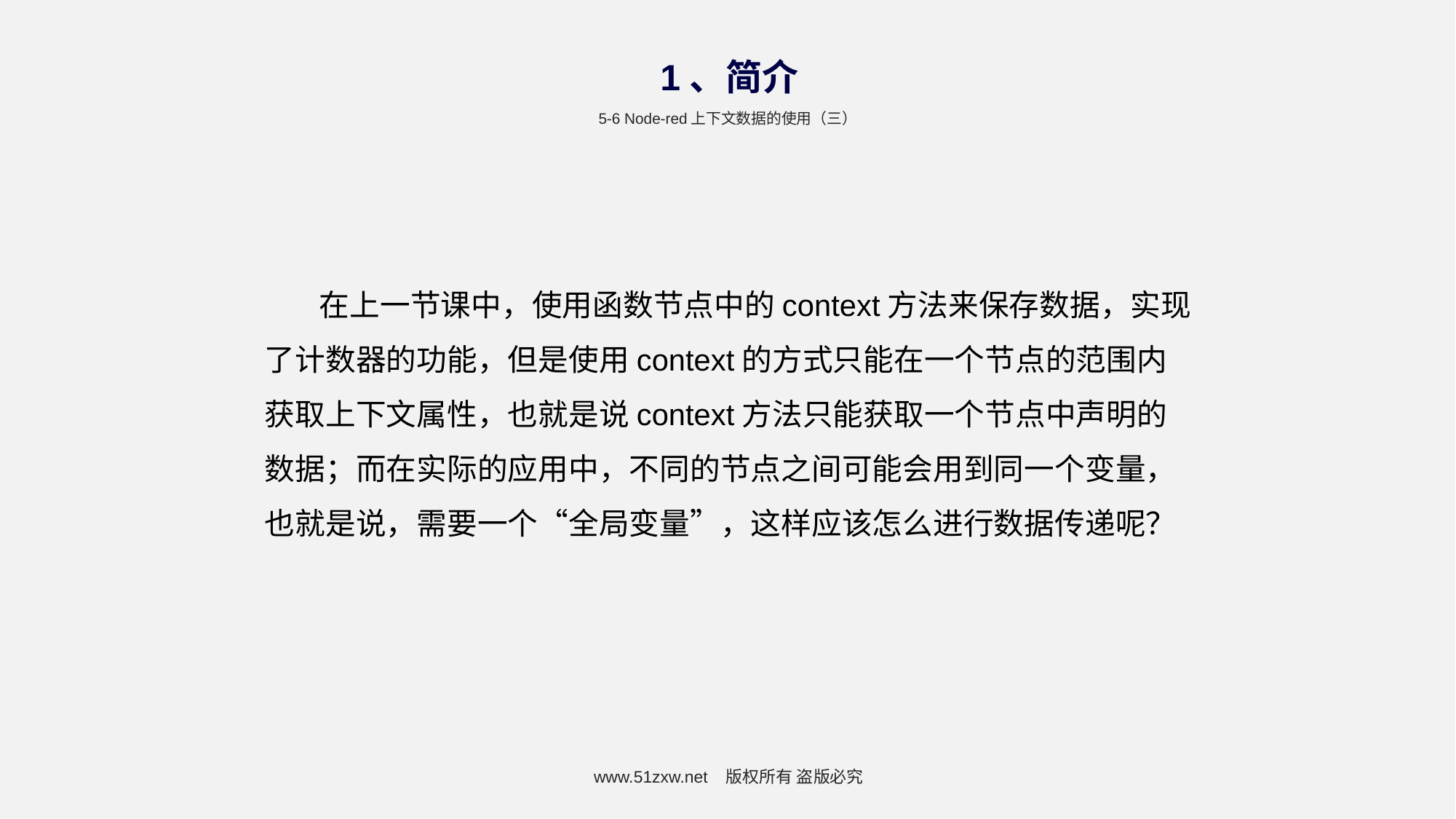

1、简介
5-6 Node-red上下文数据的使用（三）
在上一节课中，使用函数节点中的context方法来保存数据，实现了计数器的功能，但是使用context的方式只能在一个节点的范围内获取上下文属性，也就是说context方法只能获取一个节点中声明的数据；而在实际的应用中，不同的节点之间可能会用到同一个变量，也就是说，需要一个“全局变量”，这样应该怎么进行数据传递呢？
www.51zxw.net   版权所有 盗版必究